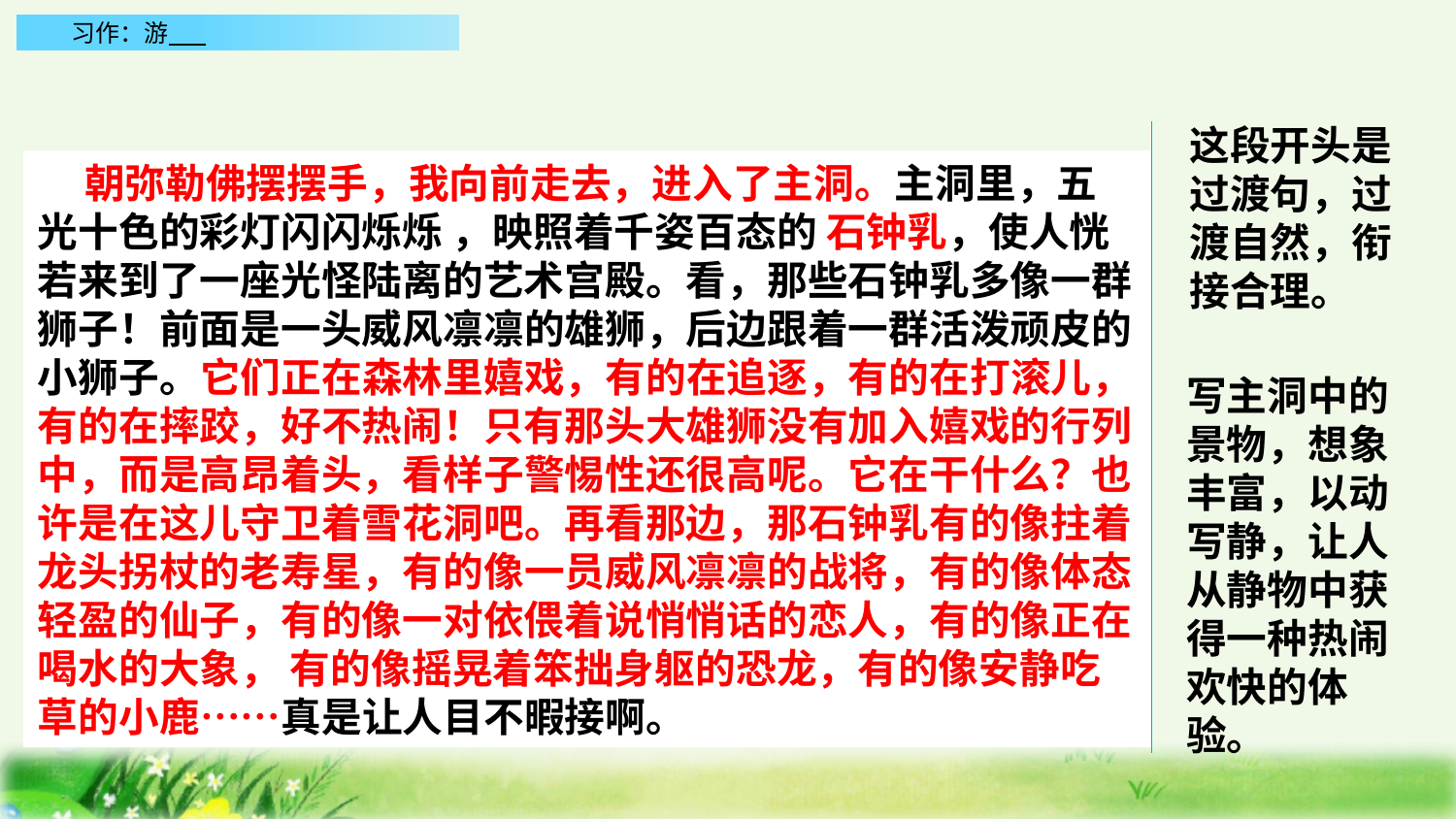

这段开头是过渡句，过渡自然，衔接合理。
    朝弥勒佛摆摆手，我向前走去，进入了主洞。主洞里，五光十色的彩灯闪闪烁烁 ，映照着千姿百态的 石钟乳，使人恍若来到了一座光怪陆离的艺术宫殿。看，那些石钟乳多像一群狮子！前面是一头威风凛凛的雄狮，后边跟着一群活泼顽皮的小狮子。它们正在森林里嬉戏，有的在追逐，有的在打滚儿，有的在摔跤，好不热闹！只有那头大雄狮没有加入嬉戏的行列中，而是高昂着头，看样子警惕性还很高呢。它在干什么？也许是在这儿守卫着雪花洞吧。再看那边，那石钟乳有的像拄着龙头拐杖的老寿星，有的像一员威风凛凛的战将，有的像体态轻盈的仙子，有的像一对依偎着说悄悄话的恋人，有的像正在喝水的大象， 有的像摇晃着笨拙身躯的恐龙，有的像安静吃草的小鹿……真是让人目不暇接啊。
写主洞中的景物，想象丰富，以动写静，让人从静物中获得一种热闹欢快的体验。